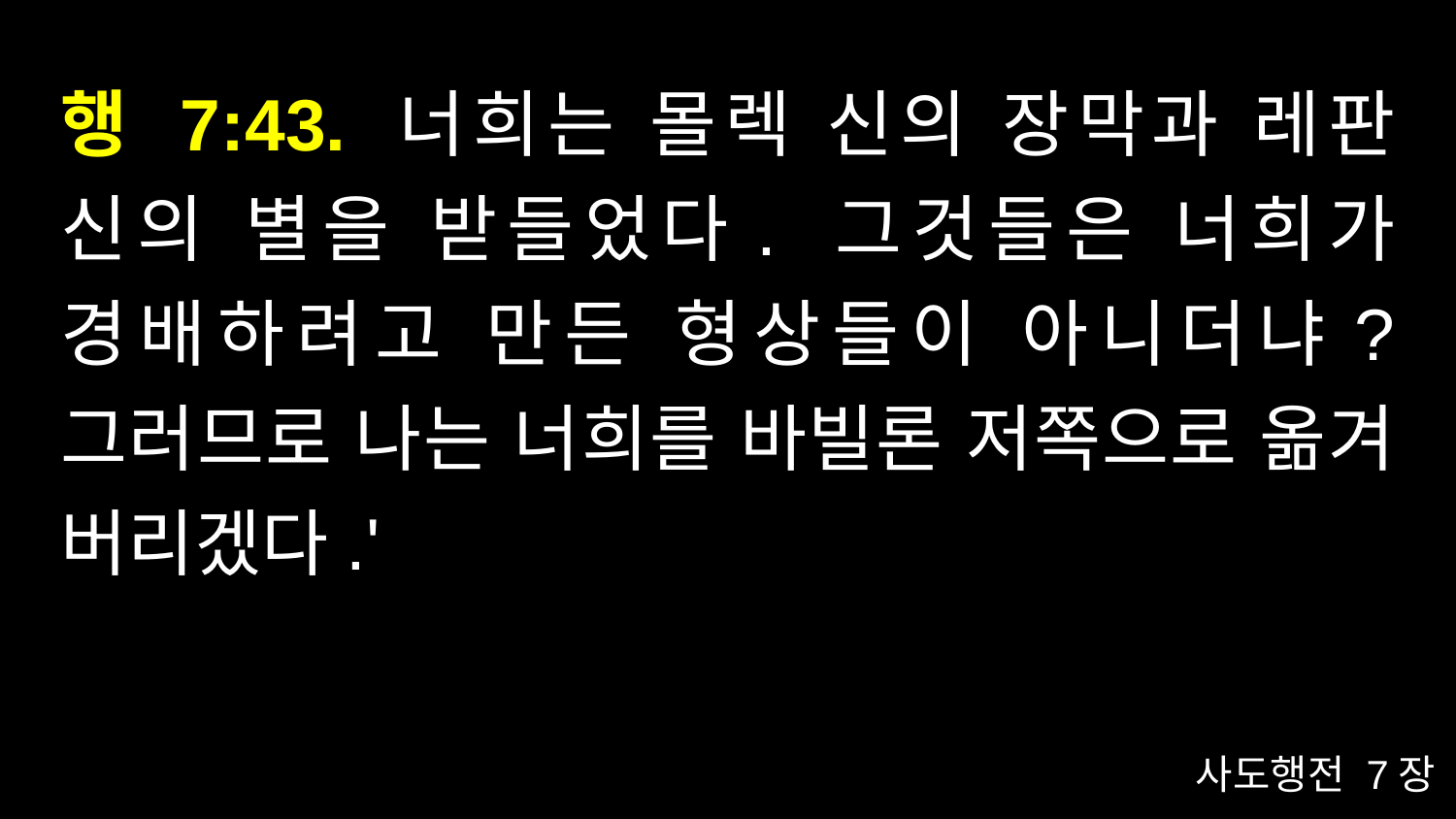

# 행 7:43. 너희는 몰렉 신의 장막과 레판 신의 별을 받들었다. 그것들은 너희가 경배하려고 만든 형상들이 아니더냐? 그러므로 나는 너희를 바빌론 저쪽으로 옮겨 버리겠다.'
사도행전 7장